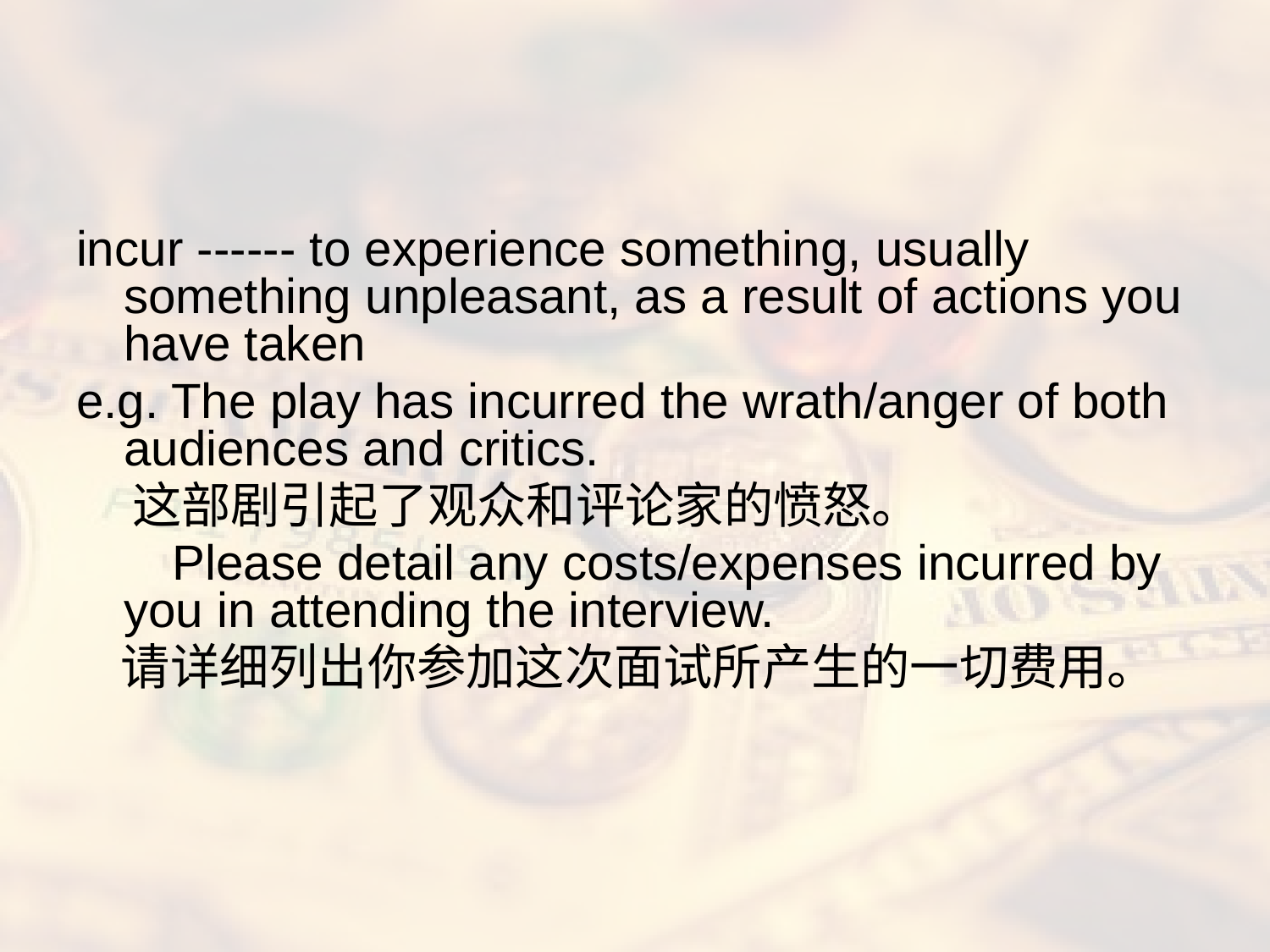

#
incur ------ to experience something, usually something unpleasant, as a result of actions you have taken
e.g. The play has incurred the wrath/anger of both audiences and critics.
    这部剧引起了观众和评论家的愤怒。
       Please detail any costs/expenses incurred by you in attending the interview.
   请详细列出你参加这次面试所产生的一切费用。